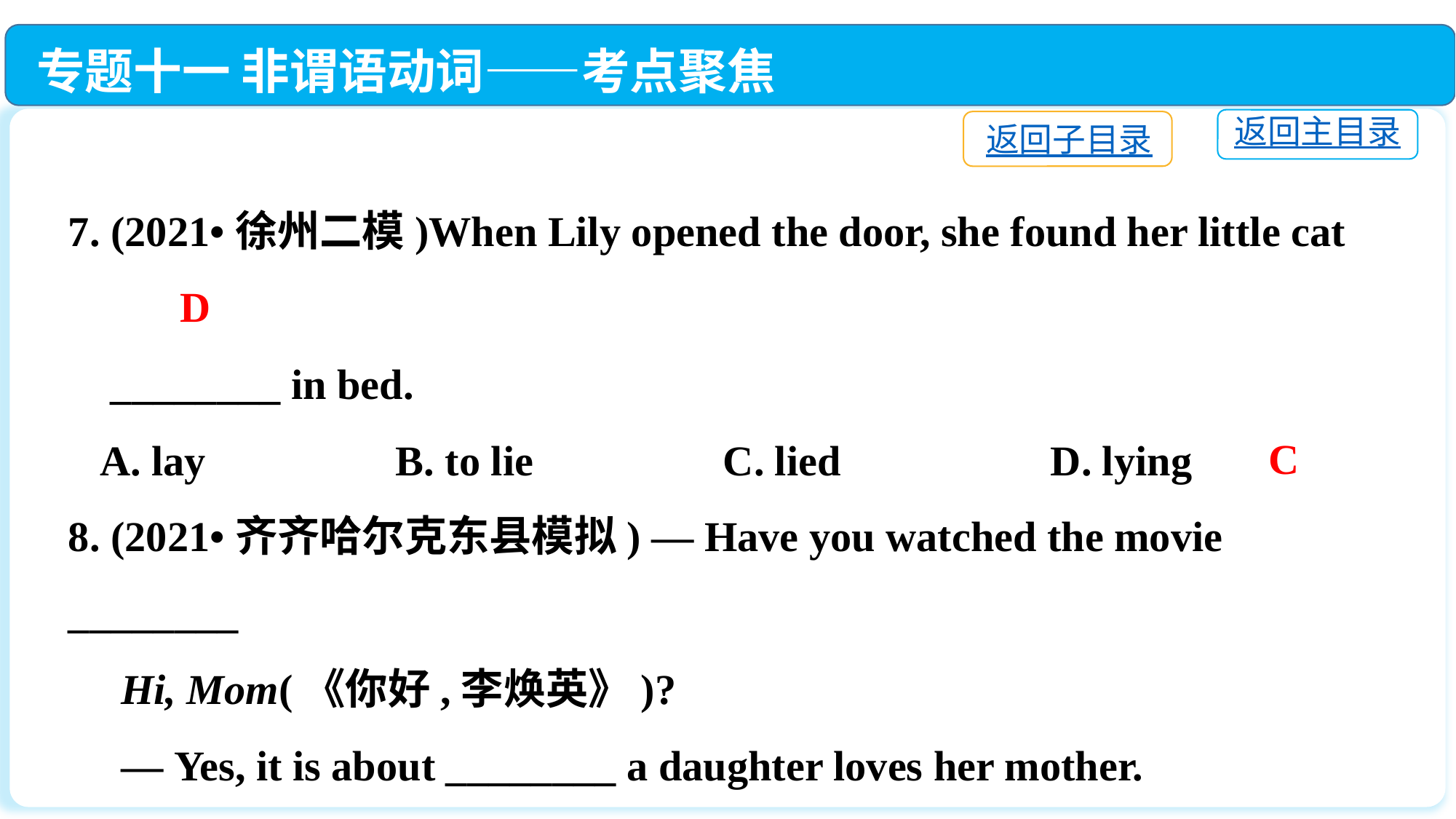

专题十一 非谓语动词——考点聚焦

返回主目录

返回子目录
7. (2021•徐州二模)When Lily opened the door, she found her little cat
    ________ in bed.
   A. lay		B. to lie		C. lied		D. lying
8. (2021•齐齐哈尔克东县模拟) — Have you watched the movie ________
     Hi, Mom(《你好,李焕英》)?
     — Yes, it is about ________ a daughter loves her mother.
   A. calling; how　　		B. calls; how many
   C. called; how much　　	D. called; how many
D
C